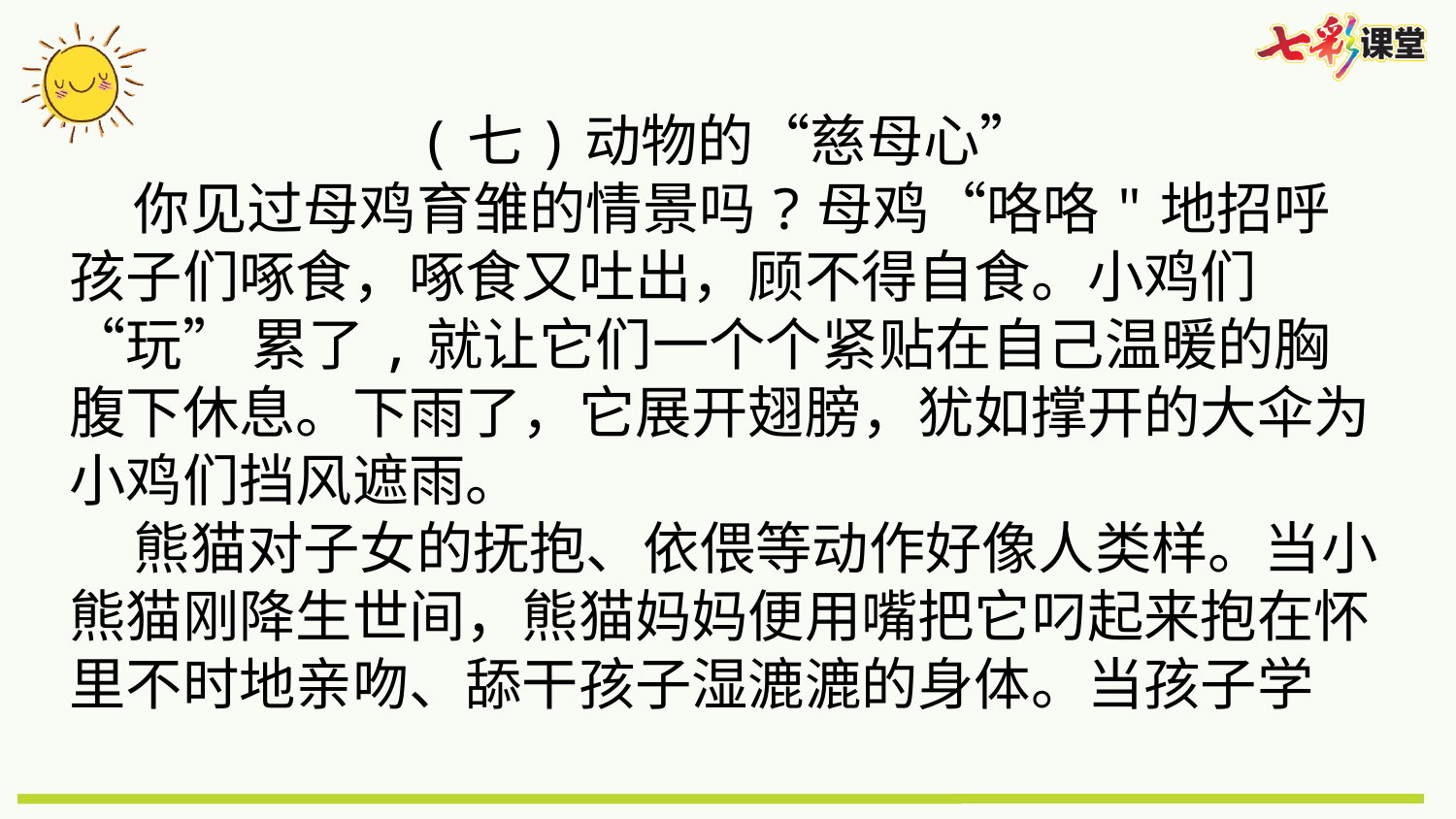

(七)动物的“慈母心”
    你见过母鸡育雏的情景吗?母鸡“咯咯"地招呼孩子们啄食，啄食又吐出，顾不得自食。小鸡们“玩” 累了,就让它们一个个紧贴在自己温暖的胸腹下休息。下雨了，它展开翅膀，犹如撑开的大伞为小鸡们挡风遮雨。
    熊猫对子女的抚抱、依偎等动作好像人类样。当小熊猫刚降生世间，熊猫妈妈便用嘴把它叼起来抱在怀里不时地亲吻、舔干孩子湿漉漉的身体。当孩子学